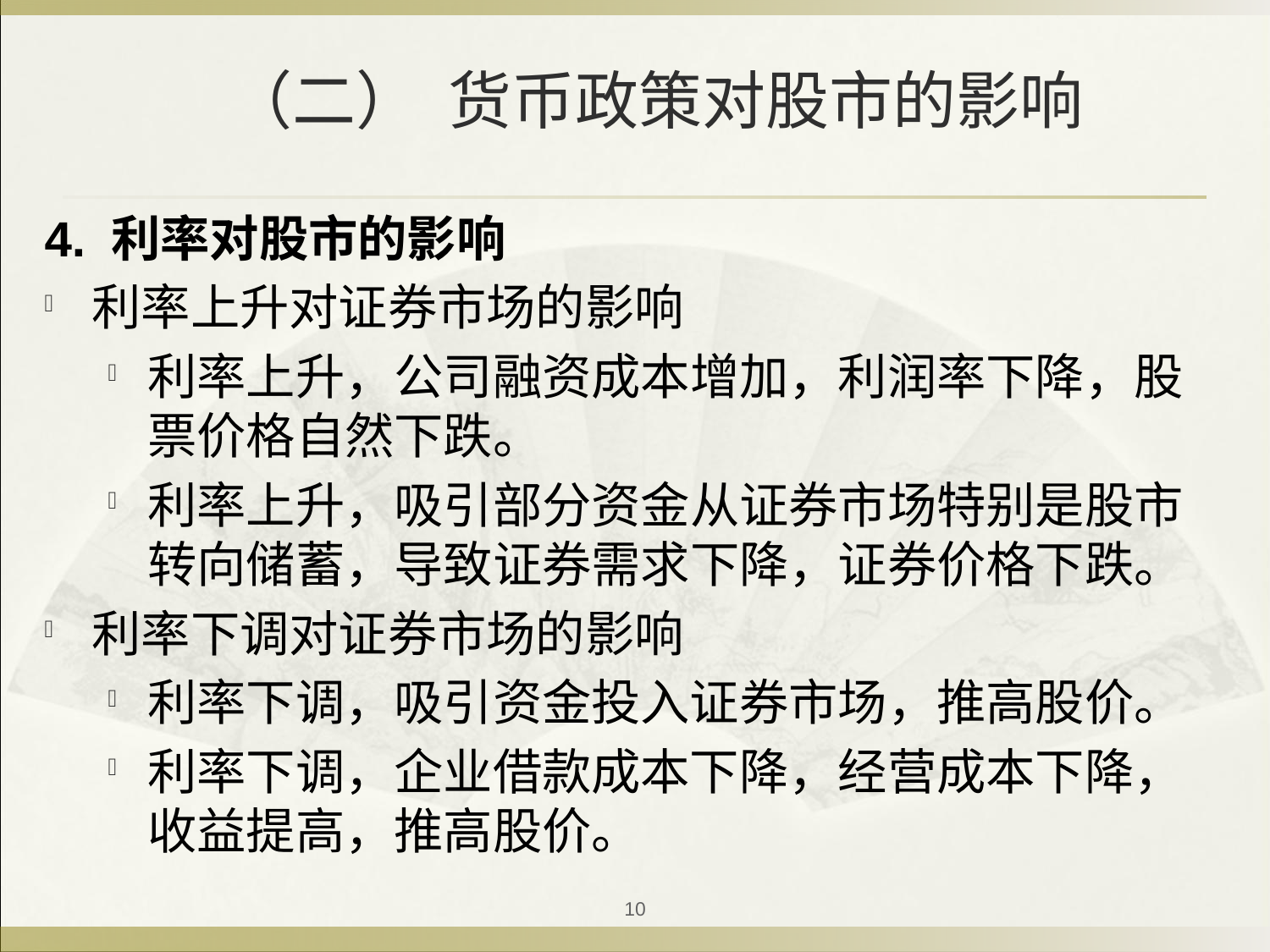

# （二）  货币政策对股市的影响
4. 利率对股市的影响
利率上升对证券市场的影响
利率上升，公司融资成本增加，利润率下降，股票价格自然下跌。
利率上升，吸引部分资金从证券市场特别是股市转向储蓄，导致证券需求下降，证券价格下跌。
利率下调对证券市场的影响
利率下调，吸引资金投入证券市场，推高股价。
利率下调，企业借款成本下降，经营成本下降，收益提高，推高股价。

10